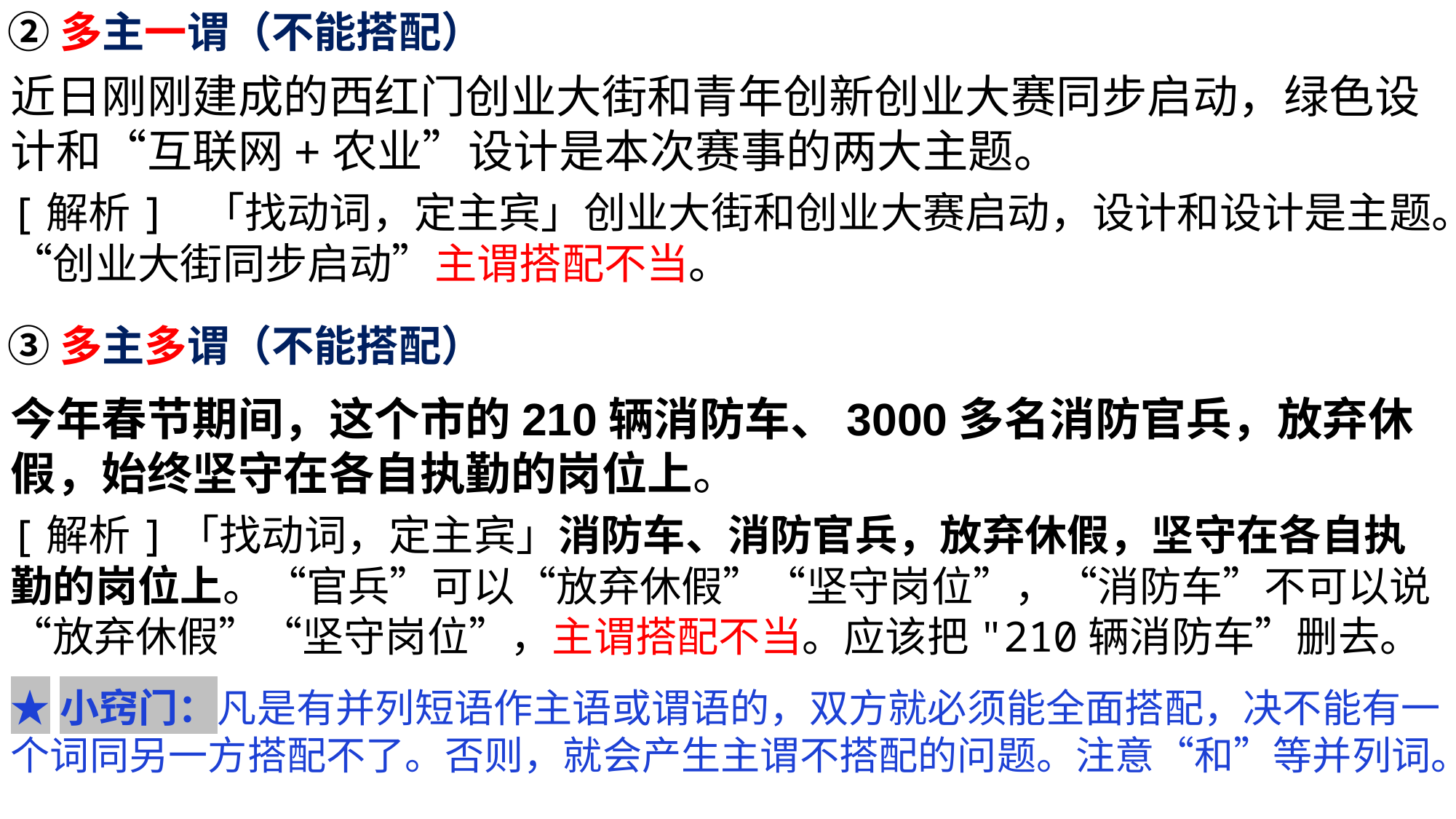

②多主一谓（不能搭配）
近日刚刚建成的西红门创业大街和青年创新创业大赛同步启动，绿色设计和“互联网+农业”设计是本次赛事的两大主题。
[解析] 「找动词，定主宾」创业大街和创业大赛启动，设计和设计是主题。“创业大街同步启动”主谓搭配不当。
③多主多谓（不能搭配）
今年春节期间，这个市的210辆消防车、3000多名消防官兵，放弃休假，始终坚守在各自执勤的岗位上。
[解析]「找动词，定主宾」消防车、消防官兵，放弃休假，坚守在各自执勤的岗位上。“官兵”可以“放弃休假”“坚守岗位”，“消防车”不可以说“放弃休假”“坚守岗位”，主谓搭配不当。应该把"210辆消防车”删去。
★小窍门：凡是有并列短语作主语或谓语的，双方就必须能全面搭配，决不能有一个词同另一方搭配不了。否则，就会产生主谓不搭配的问题。注意“和”等并列词。